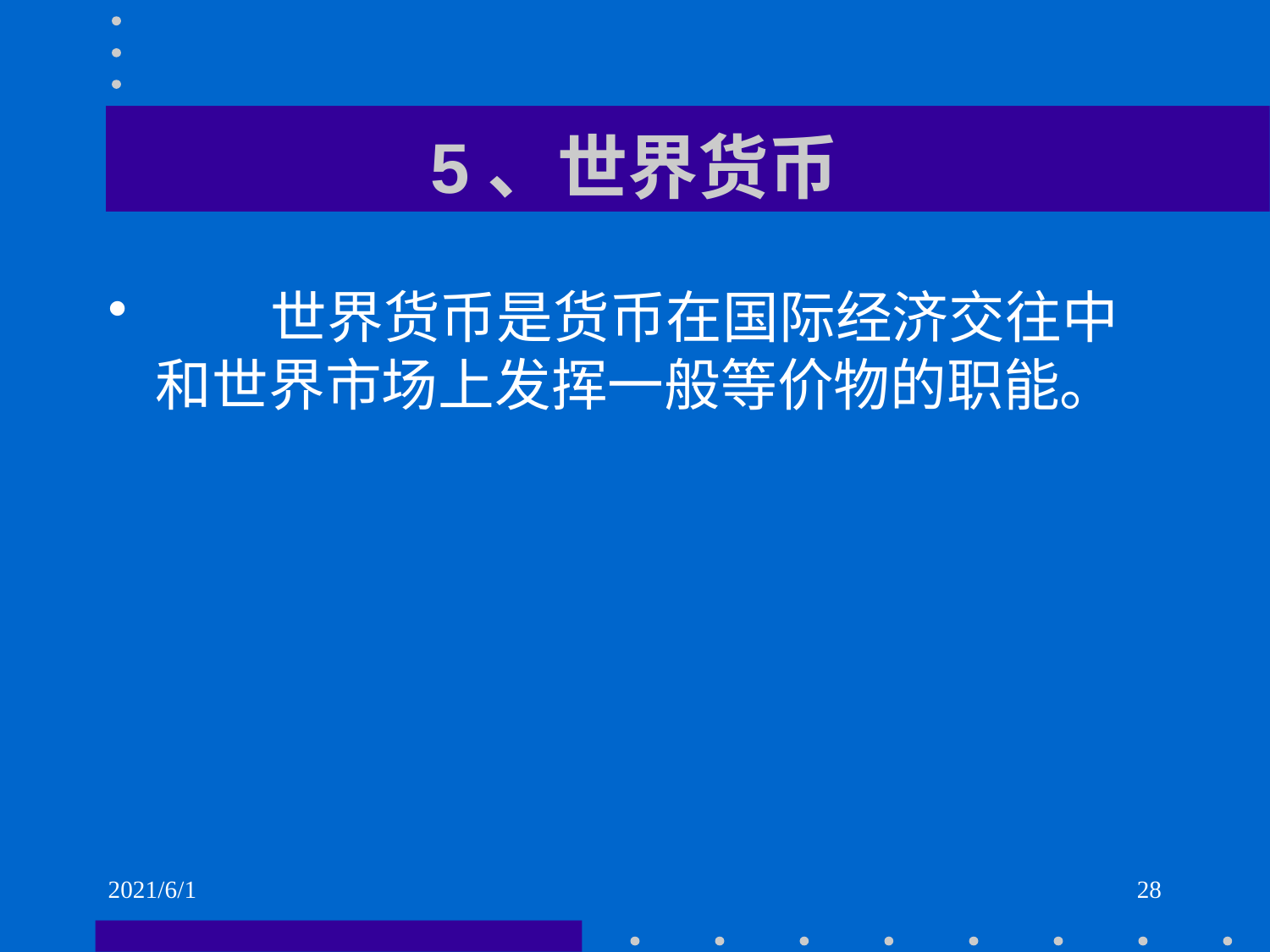

# 5、世界货币
        世界货币是货币在国际经济交往中和世界市场上发挥一般等价物的职能。
2021/6/1
28